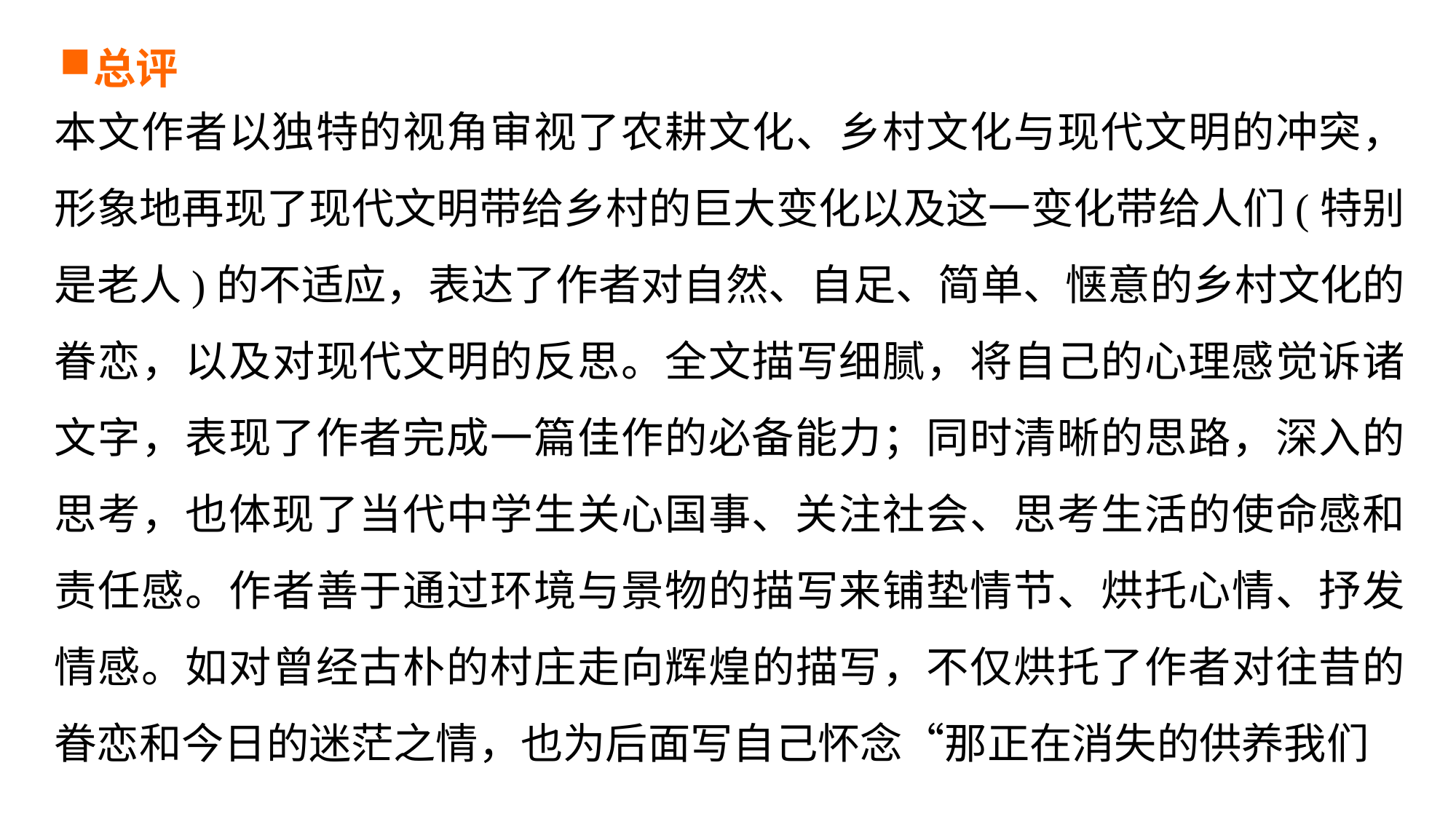

总评
本文作者以独特的视角审视了农耕文化、乡村文化与现代文明的冲突，形象地再现了现代文明带给乡村的巨大变化以及这一变化带给人们(特别是老人)的不适应，表达了作者对自然、自足、简单、惬意的乡村文化的眷恋，以及对现代文明的反思。全文描写细腻，将自己的心理感觉诉诸文字，表现了作者完成一篇佳作的必备能力；同时清晰的思路，深入的思考，也体现了当代中学生关心国事、关注社会、思考生活的使命感和责任感。作者善于通过环境与景物的描写来铺垫情节、烘托心情、抒发情感。如对曾经古朴的村庄走向辉煌的描写，不仅烘托了作者对往昔的眷恋和今日的迷茫之情，也为后面写自己怀念“那正在消失的供养我们